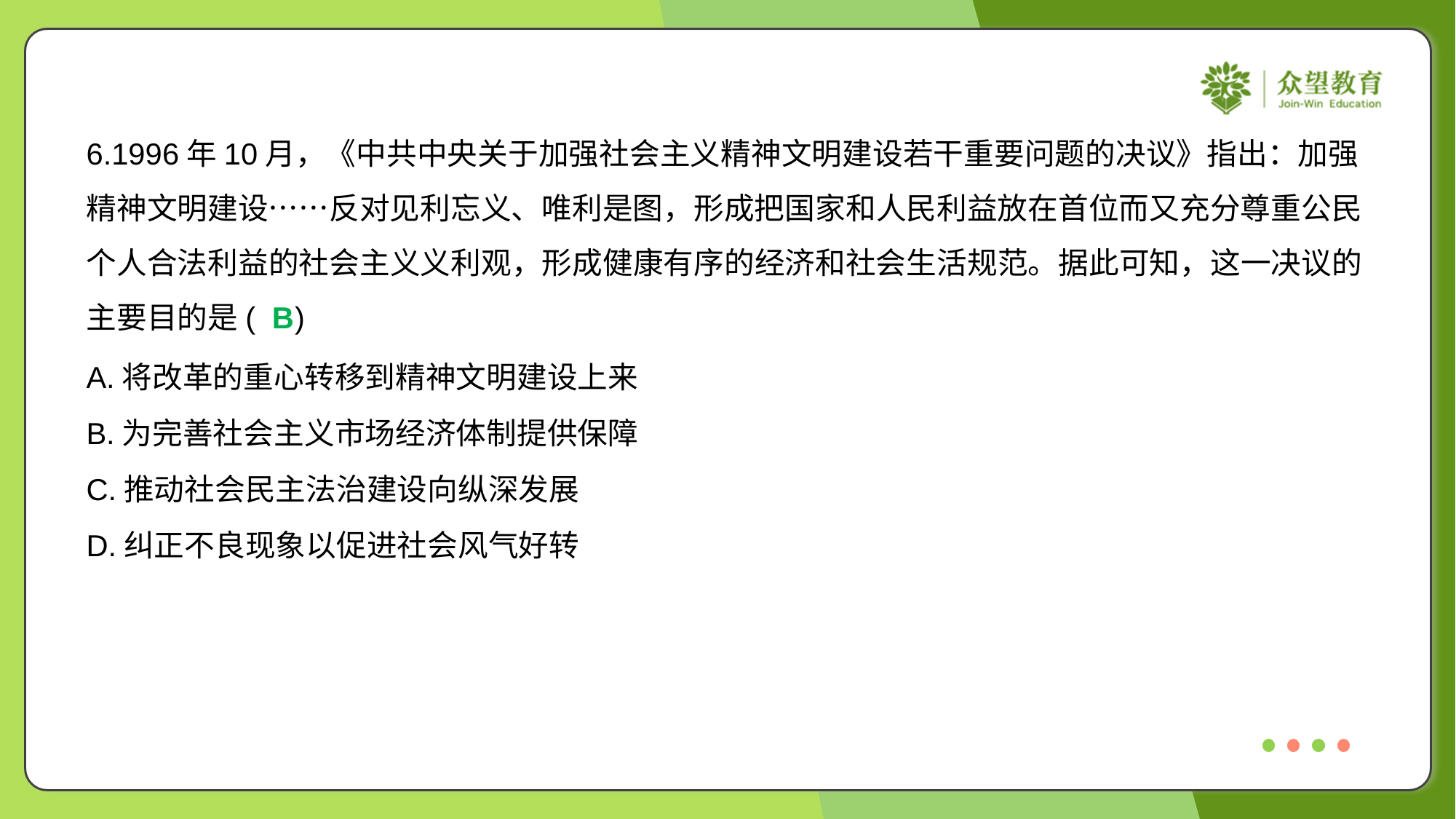

6.1996年10月，《中共中央关于加强社会主义精神文明建设若干重要问题的决议》指出：加强
精神文明建设……反对见利忘义、唯利是图，形成把国家和人民利益放在首位而又充分尊重公民
个人合法利益的社会主义义利观，形成健康有序的经济和社会生活规范。据此可知，这一决议的
主要目的是(     )
B
A.将改革的重心转移到精神文明建设上来
B.为完善社会主义市场经济体制提供保障
C.推动社会民主法治建设向纵深发展
D.纠正不良现象以促进社会风气好转